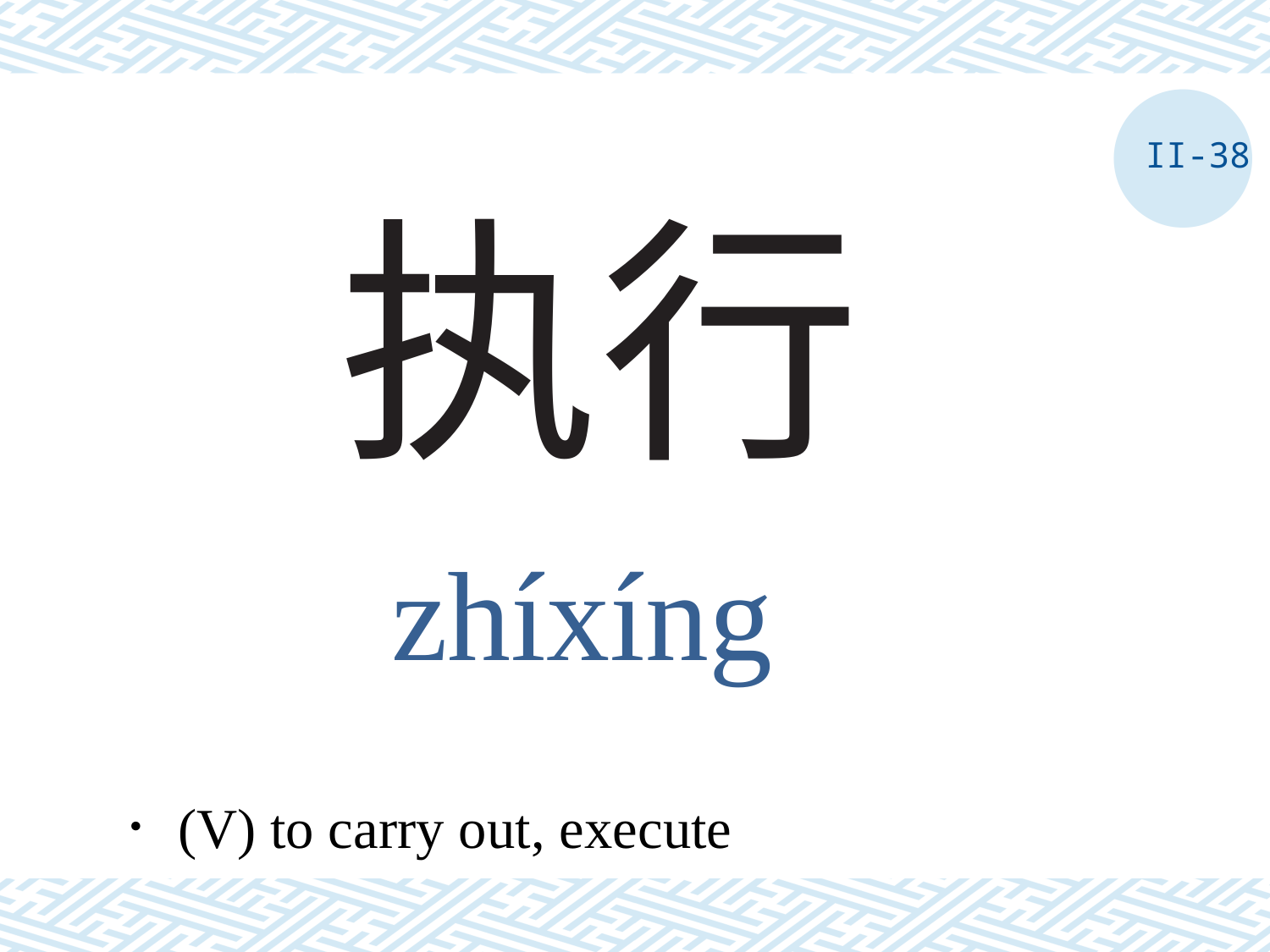

II-38

# 执行
zhíxíng
．(V) to carry out, execute